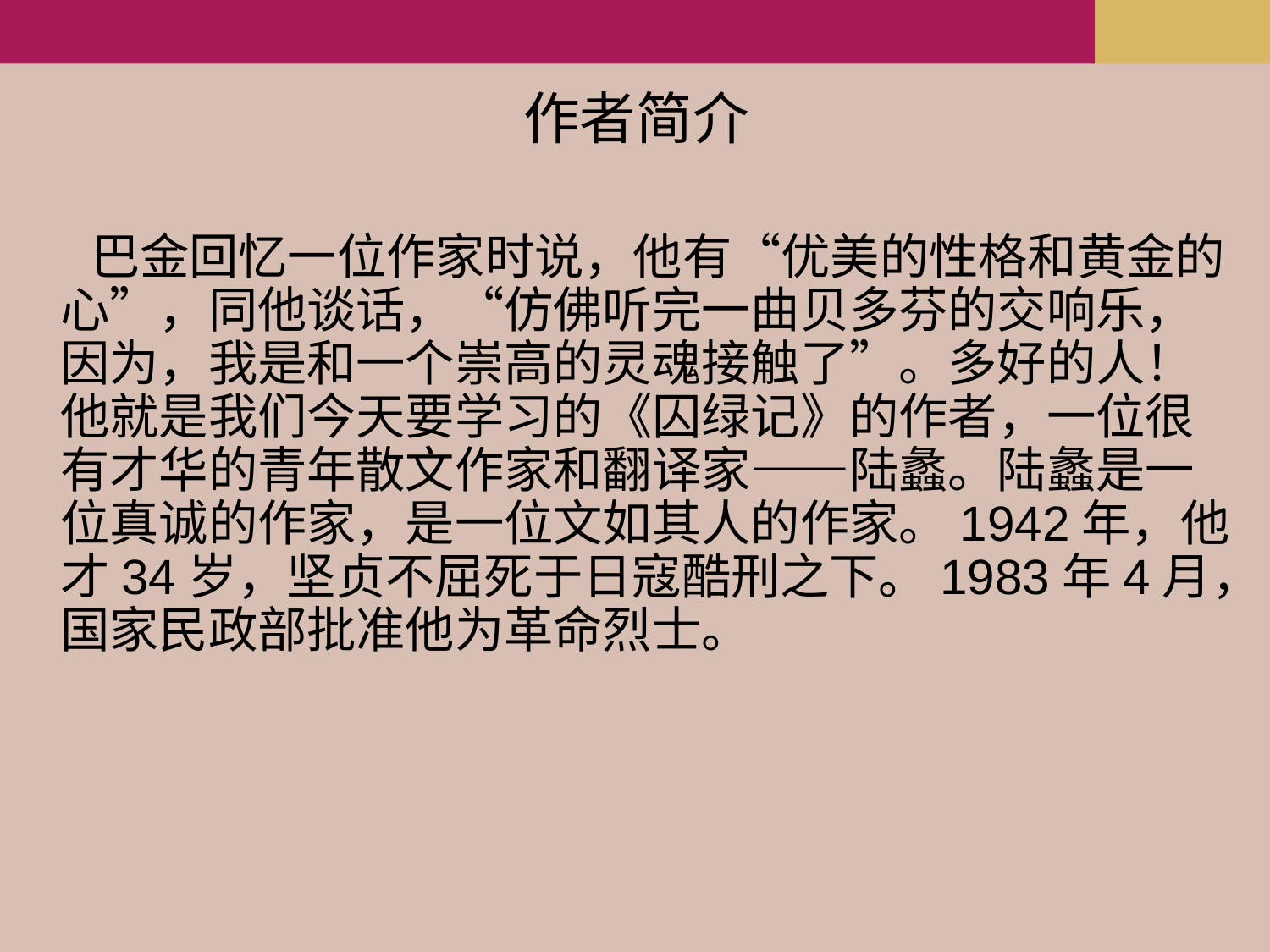

# 作者简介
      巴金回忆一位作家时说，他有“优美的性格和黄金的心”，同他谈话，“仿佛听完一曲贝多芬的交响乐，因为，我是和一个崇高的灵魂接触了”。多好的人！他就是我们今天要学习的《囚绿记》的作者，一位很有才华的青年散文作家和翻译家――陆蠡。陆蠡是一位真诚的作家，是一位文如其人的作家。1942年，他才34岁，坚贞不屈死于日寇酷刑之下。1983年4月，国家民政部批准他为革命烈士。